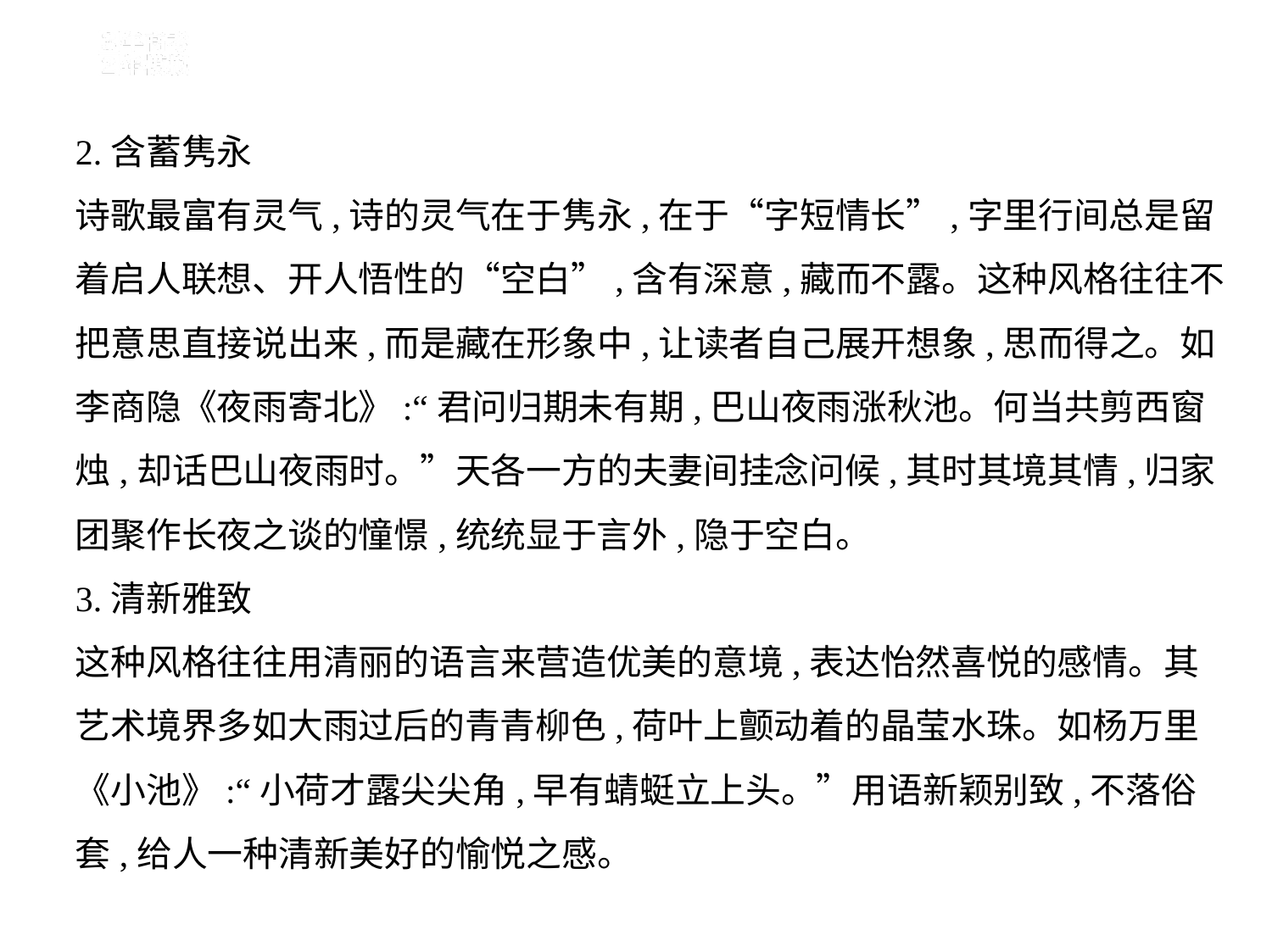

2.含蓄隽永
诗歌最富有灵气,诗的灵气在于隽永,在于“字短情长”,字里行间总是留
着启人联想、开人悟性的“空白”,含有深意,藏而不露。这种风格往往不
把意思直接说出来,而是藏在形象中,让读者自己展开想象,思而得之。如
李商隐《夜雨寄北》:“君问归期未有期,巴山夜雨涨秋池。何当共剪西窗
烛,却话巴山夜雨时。”天各一方的夫妻间挂念问候,其时其境其情,归家
团聚作长夜之谈的憧憬,统统显于言外,隐于空白。
3.清新雅致
这种风格往往用清丽的语言来营造优美的意境,表达怡然喜悦的感情。其
艺术境界多如大雨过后的青青柳色,荷叶上颤动着的晶莹水珠。如杨万里
《小池》:“小荷才露尖尖角,早有蜻蜓立上头。”用语新颖别致,不落俗
套,给人一种清新美好的愉悦之感。